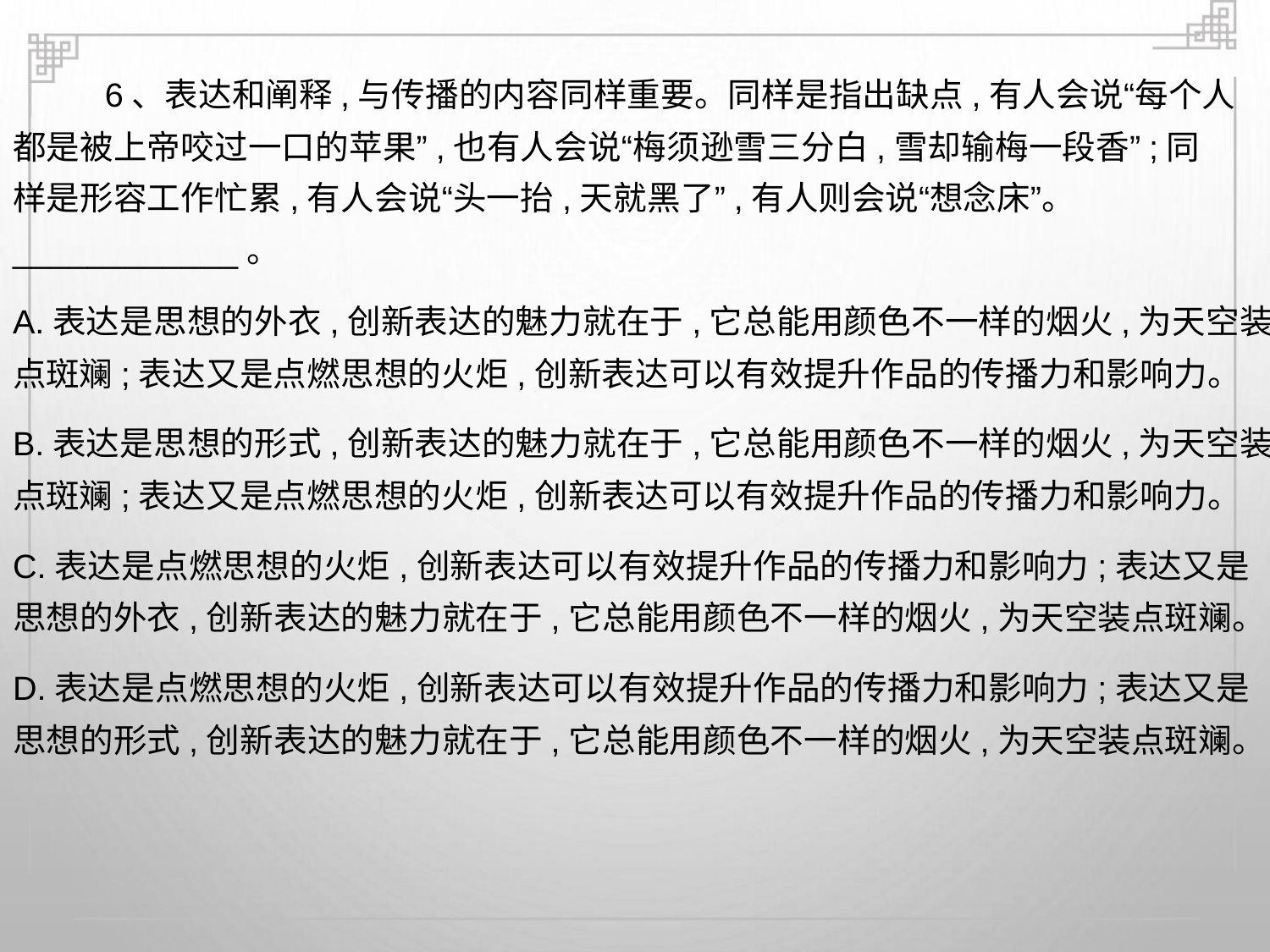

6、表达和阐释,与传播的内容同样重要。同样是指出缺点,有人会说“每个人
都是被上帝咬过一口的苹果”,也有人会说“梅须逊雪三分白,雪却输梅一段香”;同
样是形容工作忙累,有人会说“头一抬,天就黑了”,有人则会说“想念床”。
____________。
A.表达是思想的外衣,创新表达的魅力就在于,它总能用颜色不一样的烟火,为天空装
点斑斓;表达又是点燃思想的火炬,创新表达可以有效提升作品的传播力和影响力。
B.表达是思想的形式,创新表达的魅力就在于,它总能用颜色不一样的烟火,为天空装
点斑斓;表达又是点燃思想的火炬,创新表达可以有效提升作品的传播力和影响力。
C.表达是点燃思想的火炬,创新表达可以有效提升作品的传播力和影响力;表达又是
思想的外衣,创新表达的魅力就在于,它总能用颜色不一样的烟火,为天空装点斑斓。
D.表达是点燃思想的火炬,创新表达可以有效提升作品的传播力和影响力;表达又是
思想的形式,创新表达的魅力就在于,它总能用颜色不一样的烟火,为天空装点斑斓。